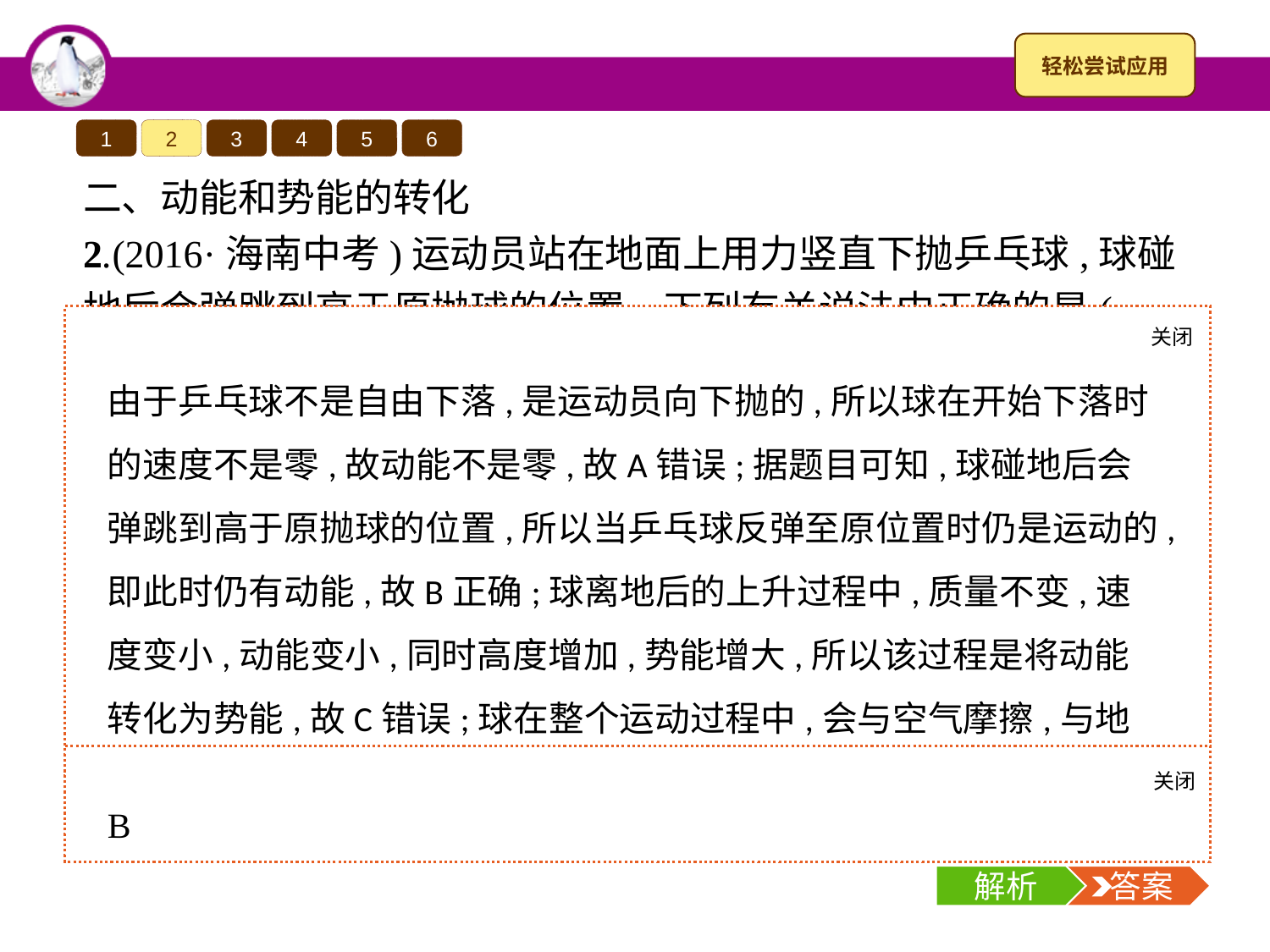

1
2
3
4
5
6
二、动能和势能的转化
2.(2016·海南中考)运动员站在地面上用力竖直下抛乒乓球,球碰地后会弹跳到高于原抛球的位置。下列有关说法中正确的是(　　)
A.球开始下落时动能为零
B.球弹跳到原抛球位置时仍具有动能
C.球离地后的上升过程中势能转化为动能
D.球在整个运动过程中机械能增加

关闭
解析

由于乒乓球不是自由下落,是运动员向下抛的,所以球在开始下落时的速度不是零,故动能不是零,故A错误;据题目可知,球碰地后会弹跳到高于原抛球的位置,所以当乒乓球反弹至原位置时仍是运动的,即此时仍有动能,故B正确;球离地后的上升过程中,质量不变,速度变小,动能变小,同时高度增加,势能增大,所以该过程是将动能转化为势能,故C错误;球在整个运动过程中,会与空气摩擦,与地面碰撞,故会损失掉一部分机械能,机械能会减少,故D错误。

关闭
解析
  答案

B
解析
  答案